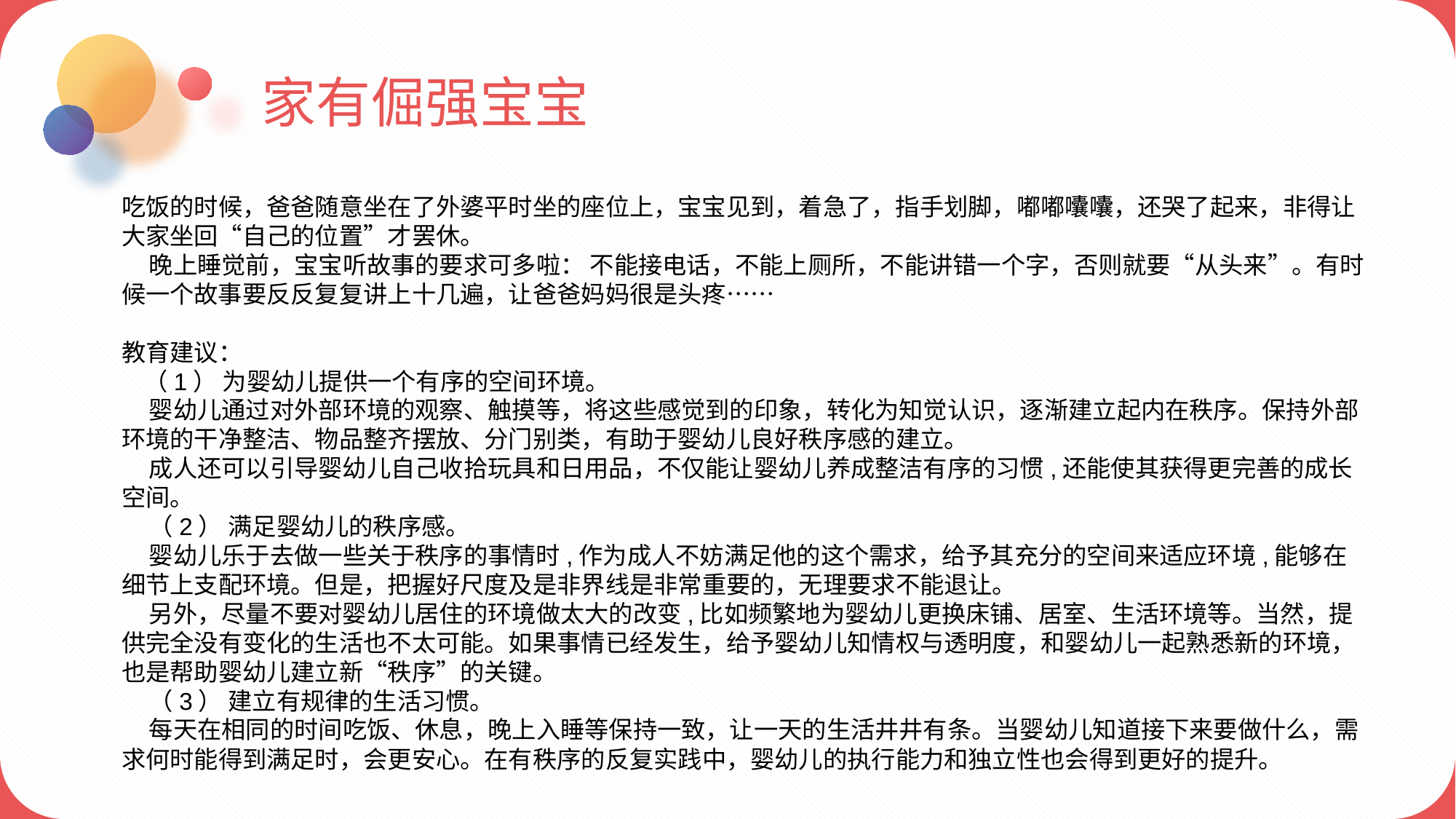

家有倔强宝宝
吃饭的时候，爸爸随意坐在了外婆平时坐的座位上，宝宝见到，着急了，指手划脚，嘟嘟囔囔，还哭了起来，非得让大家坐回“自己的位置”才罢休。
    晚上睡觉前，宝宝听故事的要求可多啦： 不能接电话，不能上厕所，不能讲错一个字，否则就要“从头来”。有时候一个故事要反反复复讲上十几遍，让爸爸妈妈很是头疼……

教育建议：
   （1） 为婴幼儿提供一个有序的空间环境。
    婴幼儿通过对外部环境的观察、触摸等，将这些感觉到的印象，转化为知觉认识，逐渐建立起内在秩序。保持外部环境的干净整洁、物品整齐摆放、分门别类，有助于婴幼儿良好秩序感的建立。
    成人还可以引导婴幼儿自己收拾玩具和日用品，不仅能让婴幼儿养成整洁有序的习惯,还能使其获得更完善的成长空间。
    （2） 满足婴幼儿的秩序感。
    婴幼儿乐于去做一些关于秩序的事情时,作为成人不妨满足他的这个需求，给予其充分的空间来适应环境,能够在细节上支配环境。但是，把握好尺度及是非界线是非常重要的，无理要求不能退让。
    另外，尽量不要对婴幼儿居住的环境做太大的改变,比如频繁地为婴幼儿更换床铺、居室、生活环境等。当然，提供完全没有变化的生活也不太可能。如果事情已经发生，给予婴幼儿知情权与透明度，和婴幼儿一起熟悉新的环境，也是帮助婴幼儿建立新“秩序”的关键。
    （3） 建立有规律的生活习惯。
    每天在相同的时间吃饭、休息，晚上入睡等保持一致，让一天的生活井井有条。当婴幼儿知道接下来要做什么，需求何时能得到满足时，会更安心。在有秩序的反复实践中，婴幼儿的执行能力和独立性也会得到更好的提升。